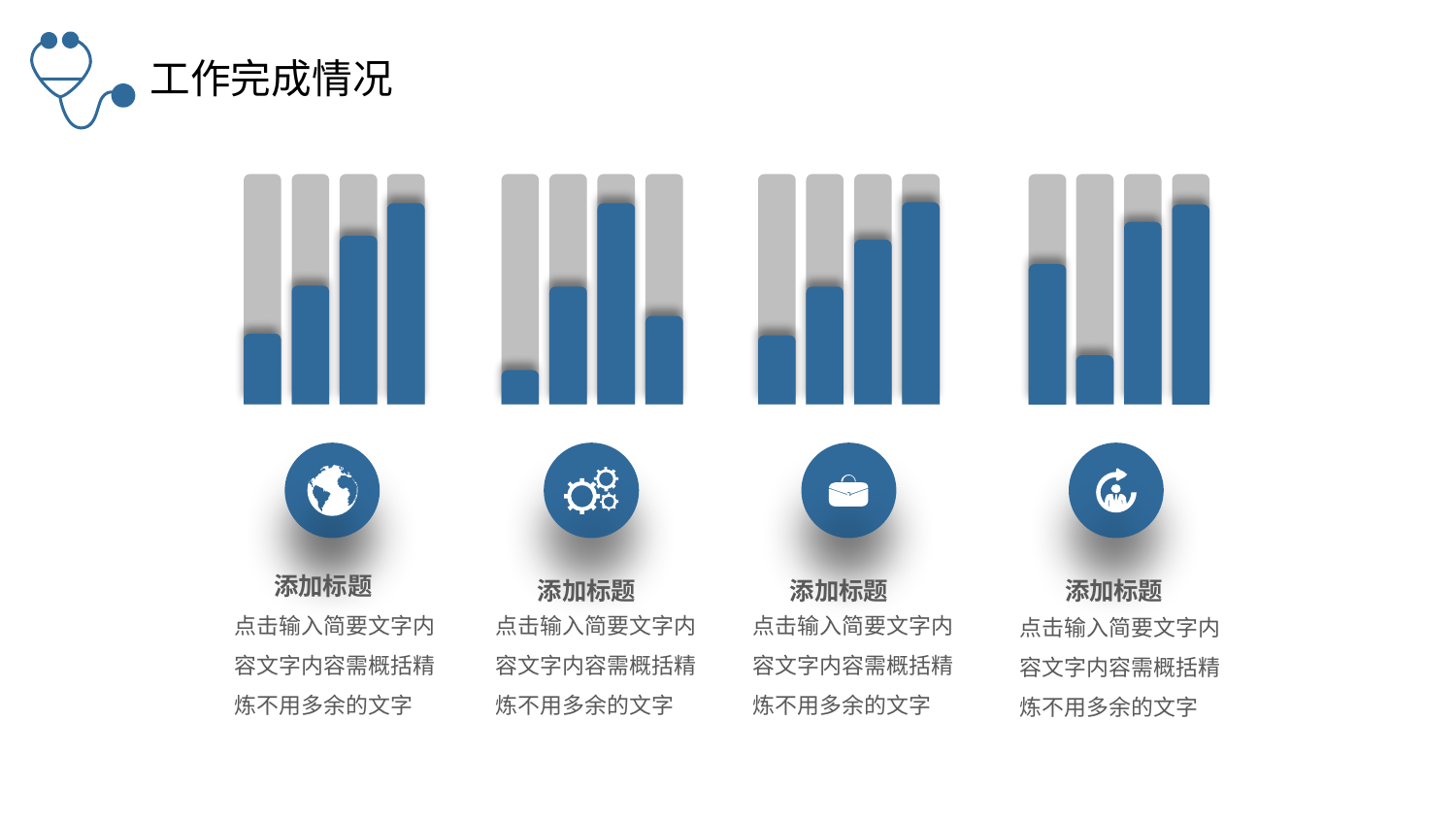

工作完成情况

添加标题
添加标题
添加标题
添加标题
点击输入简要文字内容文字内容需概括精炼不用多余的文字
点击输入简要文字内容文字内容需概括精炼不用多余的文字
点击输入简要文字内容文字内容需概括精炼不用多余的文字
点击输入简要文字内容文字内容需概括精炼不用多余的文字